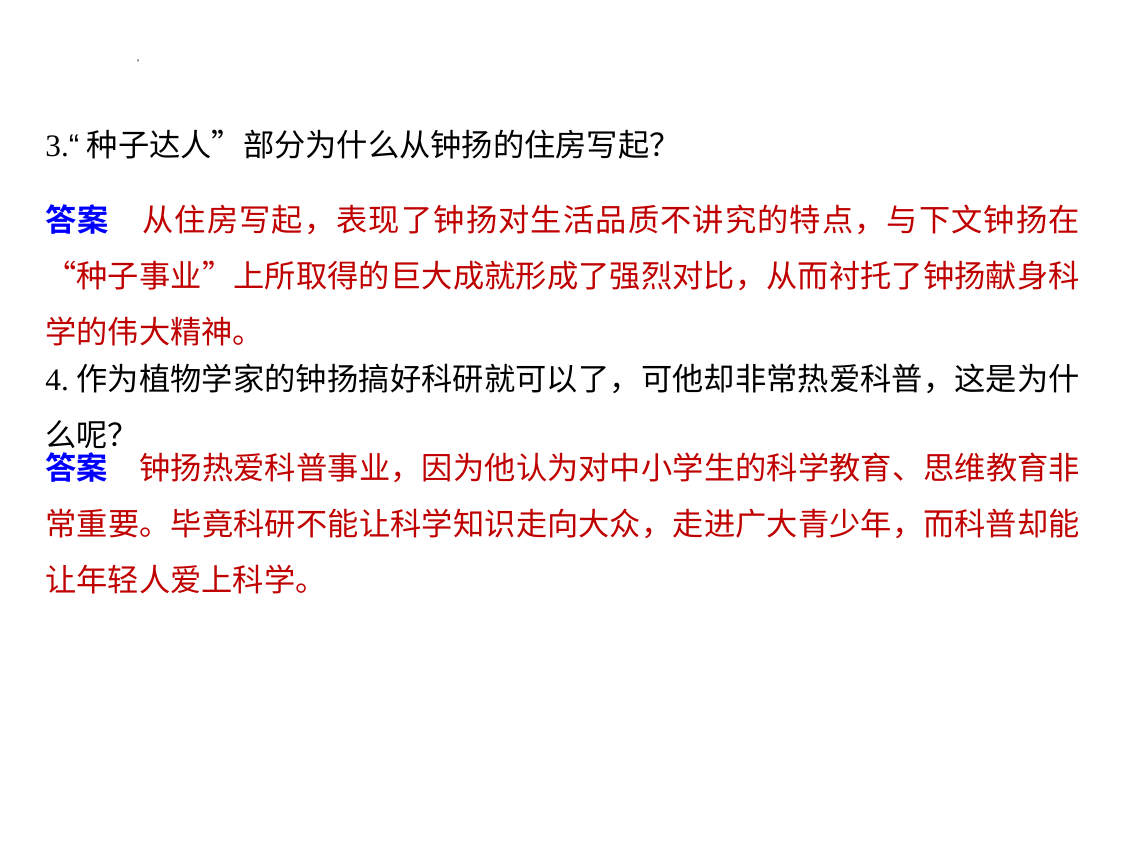

3.“种子达人”部分为什么从钟扬的住房写起？
答案　从住房写起，表现了钟扬对生活品质不讲究的特点，与下文钟扬在“种子事业”上所取得的巨大成就形成了强烈对比，从而衬托了钟扬献身科学的伟大精神。
4.作为植物学家的钟扬搞好科研就可以了，可他却非常热爱科普，这是为什么呢？
答案　钟扬热爱科普事业，因为他认为对中小学生的科学教育、思维教育非常重要。毕竟科研不能让科学知识走向大众，走进广大青少年，而科普却能让年轻人爱上科学。